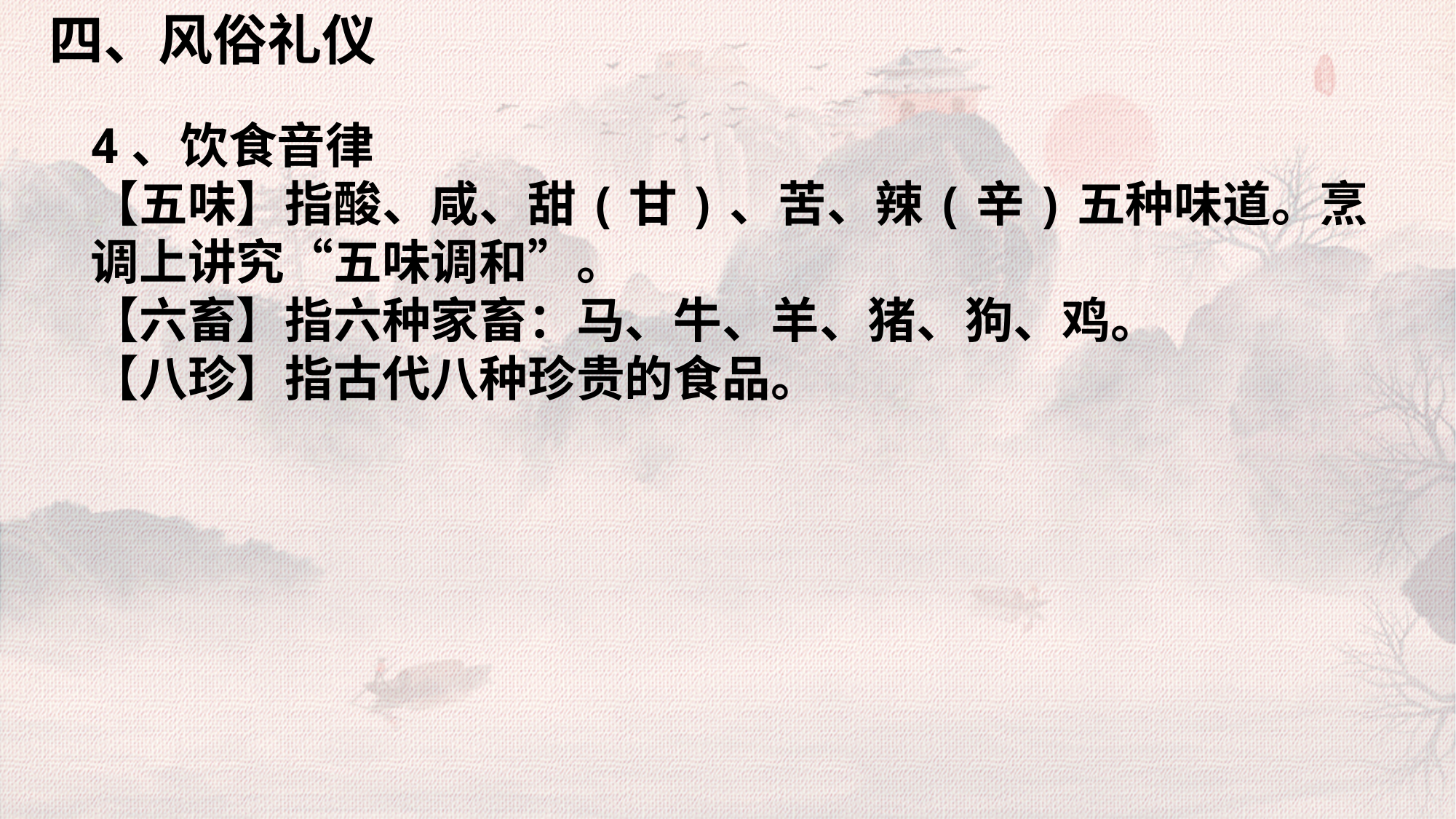

四、风俗礼仪
4、饮食音律
【五味】指酸、咸、甜(甘)、苦、辣(辛)五种味道。烹调上讲究“五味调和”。
【六畜】指六种家畜：马、牛、羊、猪、狗、鸡。
【八珍】指古代八种珍贵的食品。